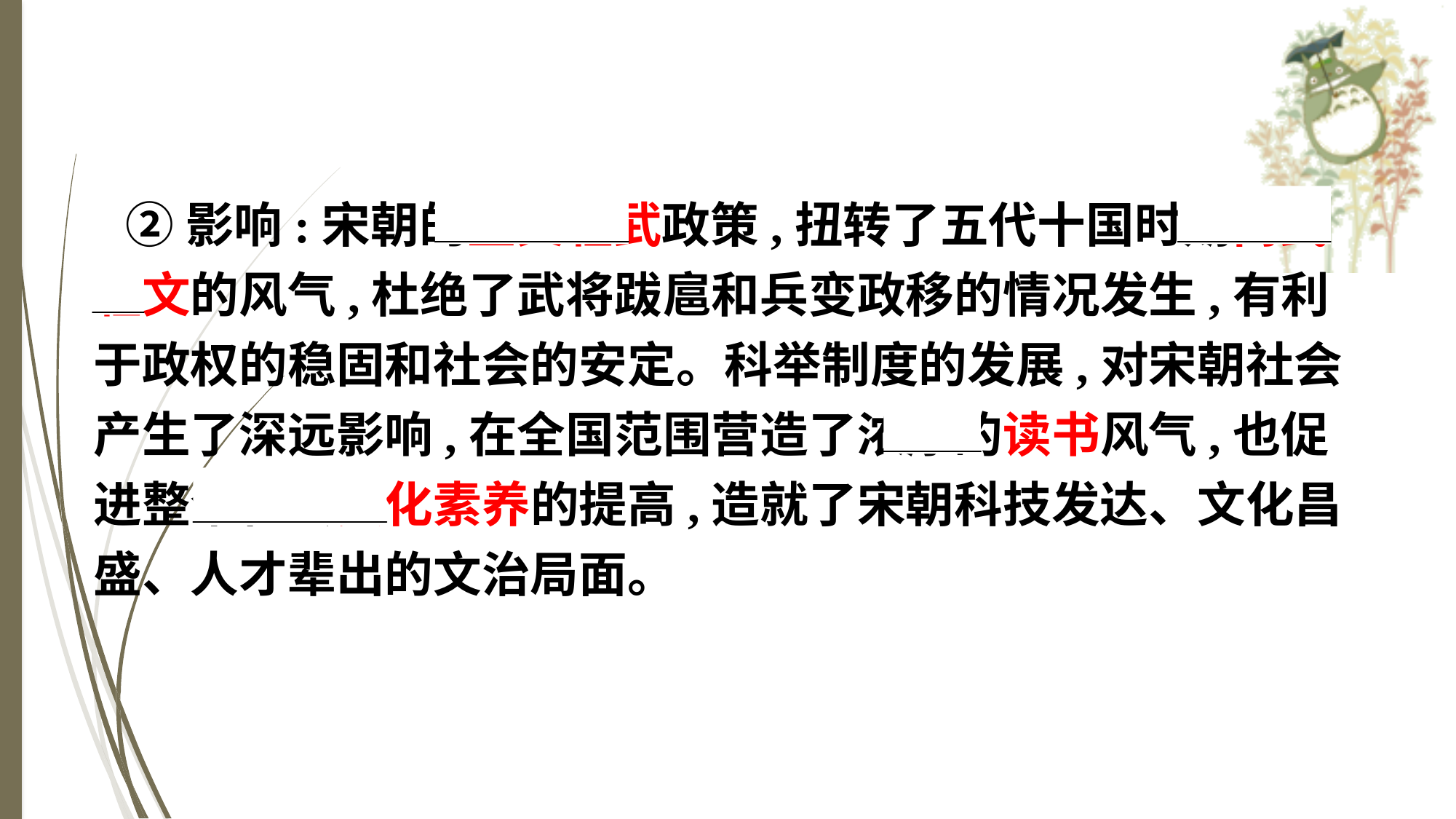

②影响:宋朝的重文轻武政策,扭转了五代十国时期尚武轻文的风气,杜绝了武将跋扈和兵变政移的情况发生,有利于政权的稳固和社会的安定。科举制度的发展,对宋朝社会产生了深远影响,在全国范围营造了浓厚的读书风气,也促进整个社会文化素养的提高,造就了宋朝科技发达、文化昌盛、人才辈出的文治局面。